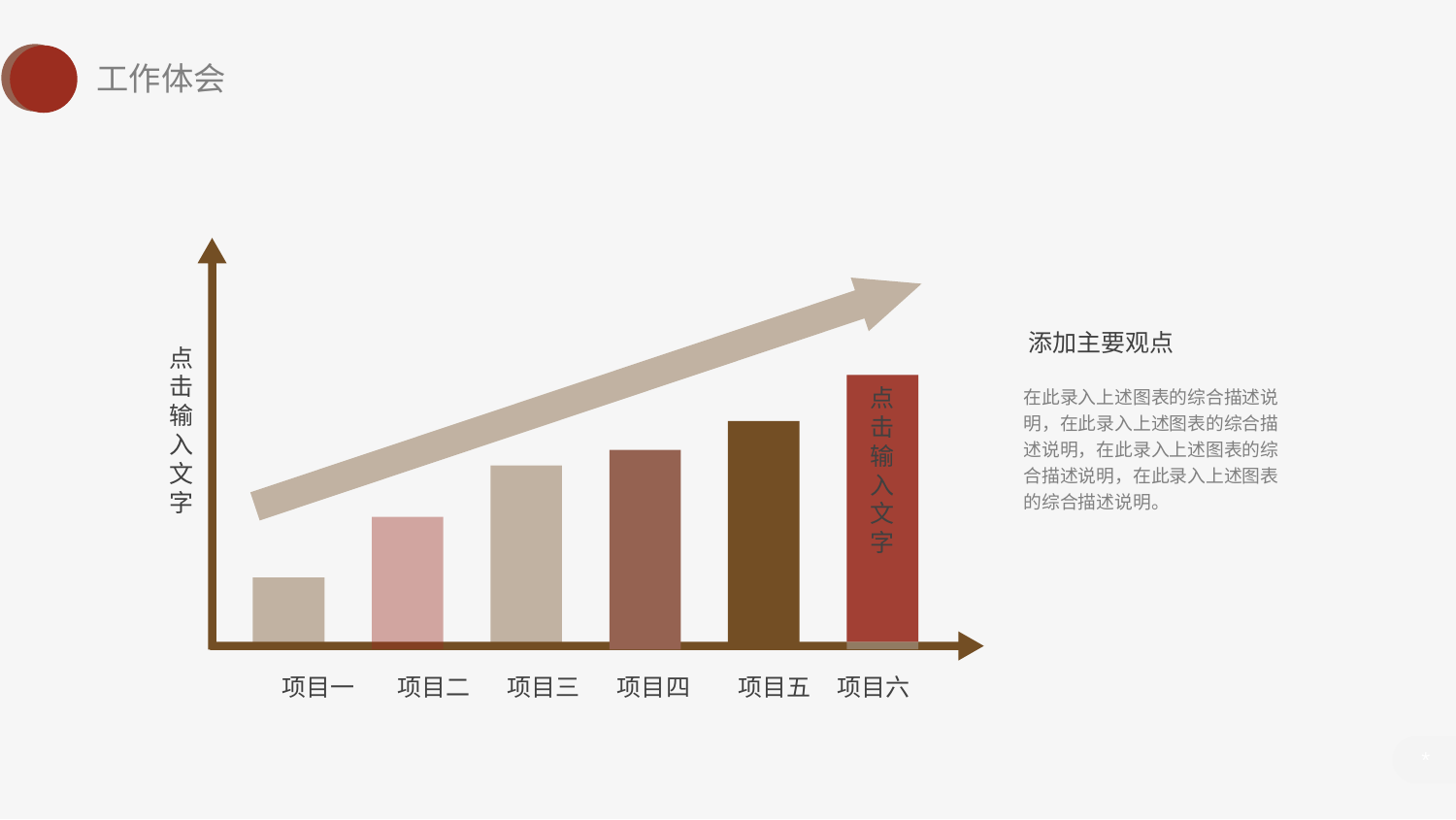

添加主要观点
点击输入文字

点击输入文字
在此录入上述图表的综合描述说明，在此录入上述图表的综合描述说明，在此录入上述图表的综合描述说明，在此录入上述图表的综合描述说明。

项目一        项目二       项目三       项目四         项目五     项目六

*